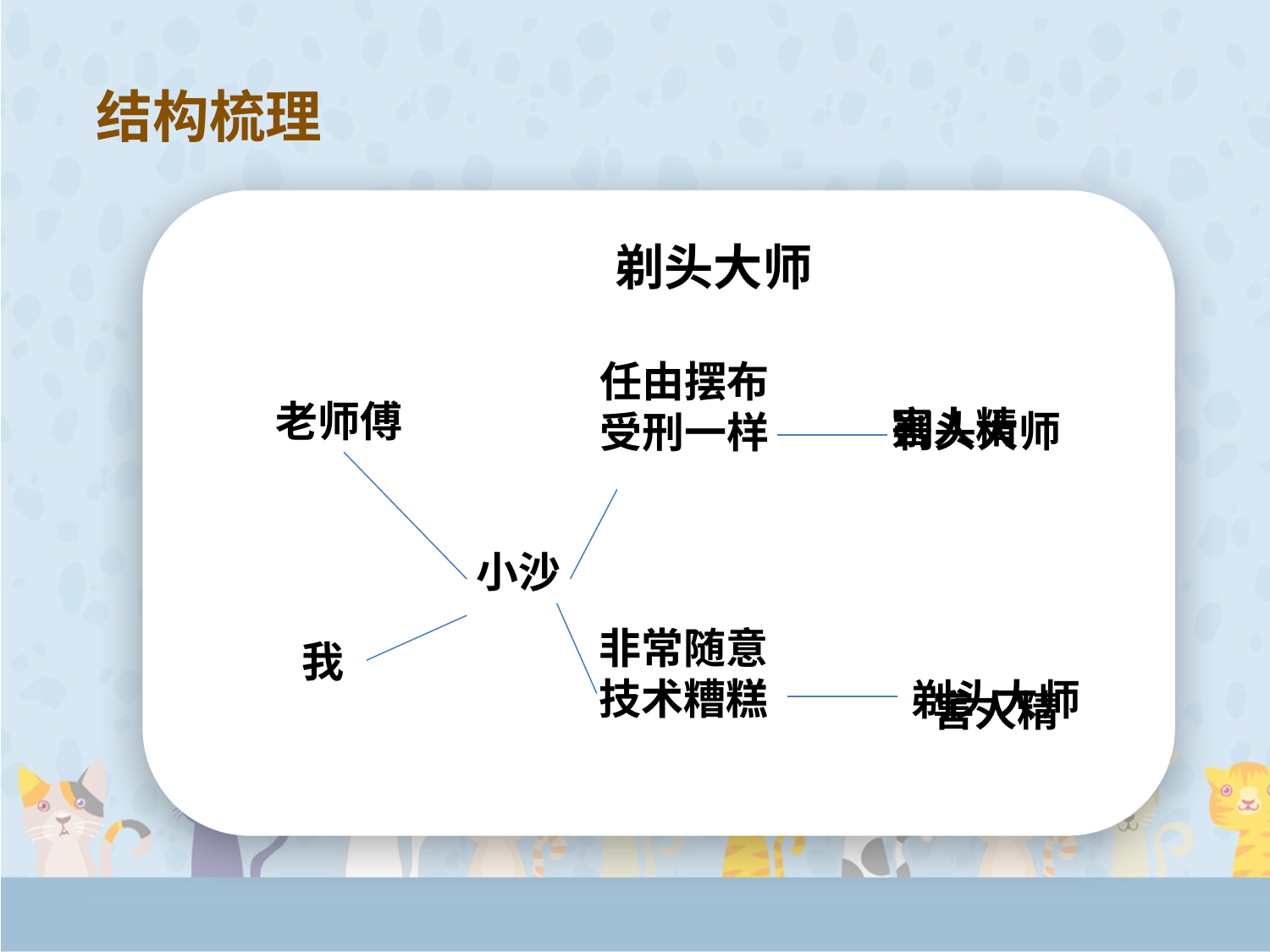

结构梳理

剃头大师
任由摆布
受刑一样
害人精
剃头大师
老师傅
小沙
非常随意
技术糟糕
我
剃头大师
害人精